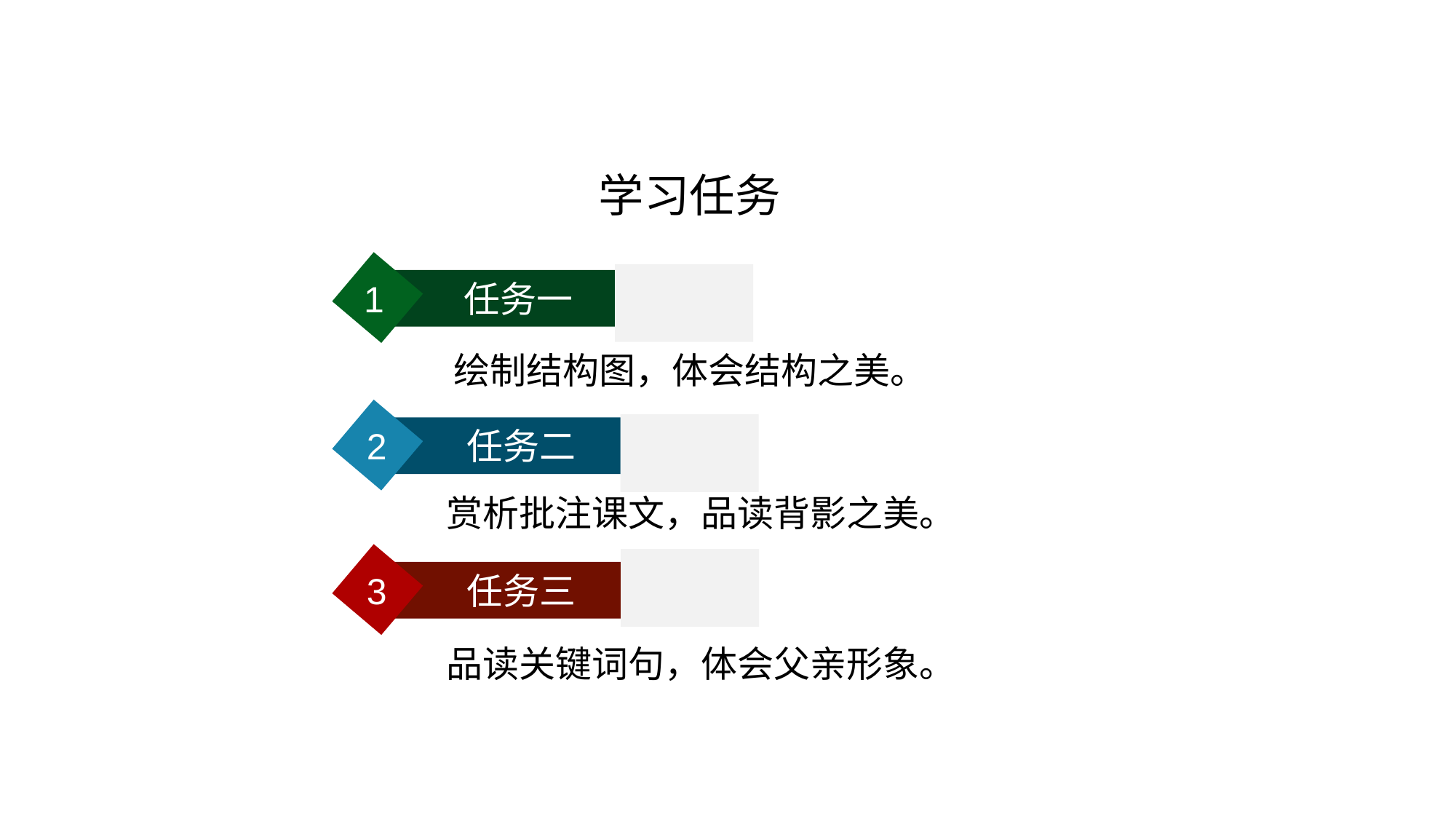

# 学习任务

1       任务一
    绘制结构图，体会结构之美。

2       任务二

赏析批注课文，品读背影之美。

3       任务三
品读关键词句，体会父亲形象。